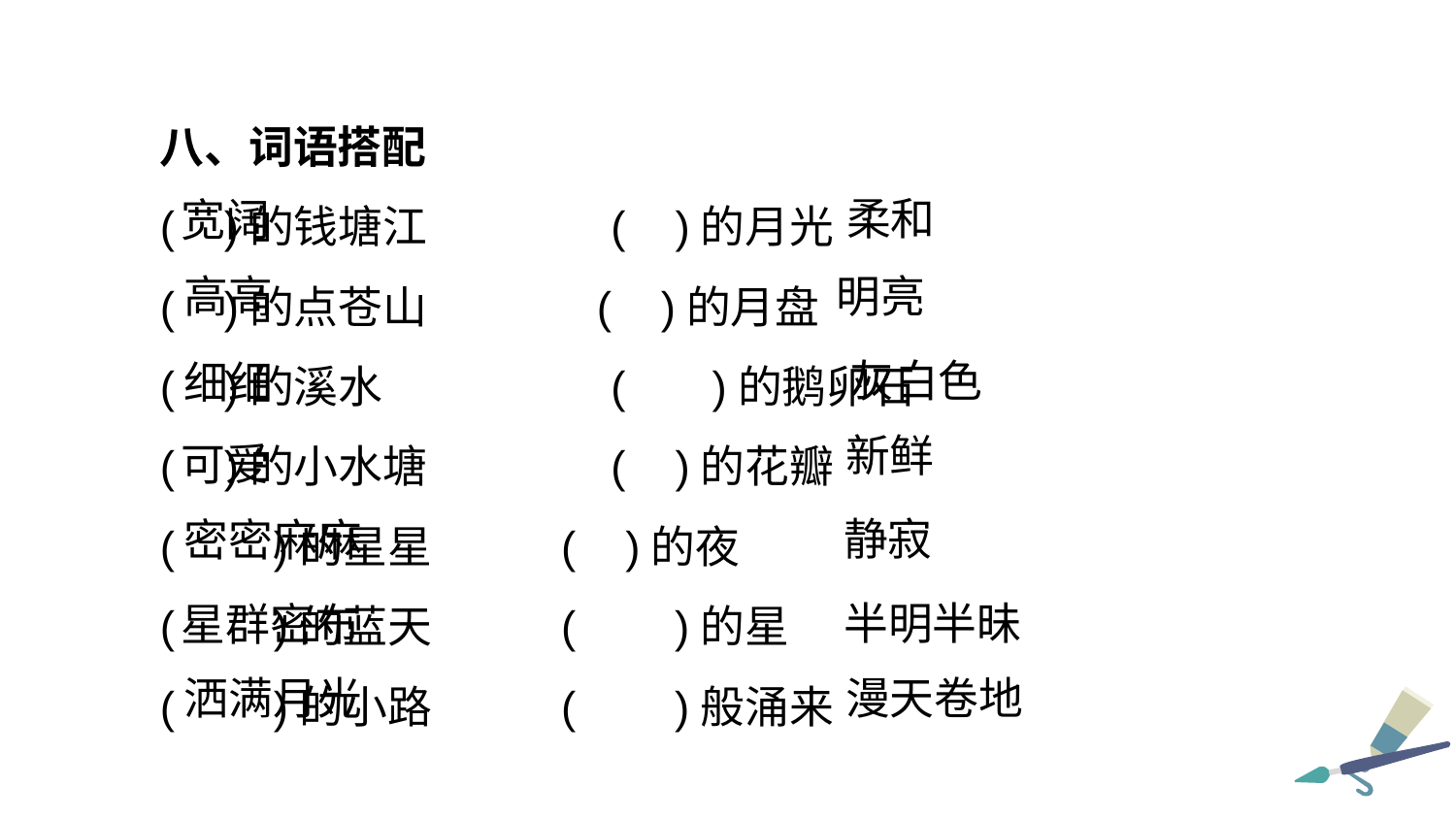

八、词语搭配
(    )的钱塘江	               (    )的月光
(    )的点苍山           	(    )的月盘
(    )的溪水	               (       )的鹅卵石
(    )的小水塘	               (    )的花瓣
(        )的星星	          (    )的夜
(        )的蓝天	          (        )的星
(        )的小路	          (        )般涌来
柔和
宽阔
明亮
高高
灰白色
细细
新鲜
可爱
静寂
密密麻麻
半明半昧
星群密布
漫天卷地
洒满月光